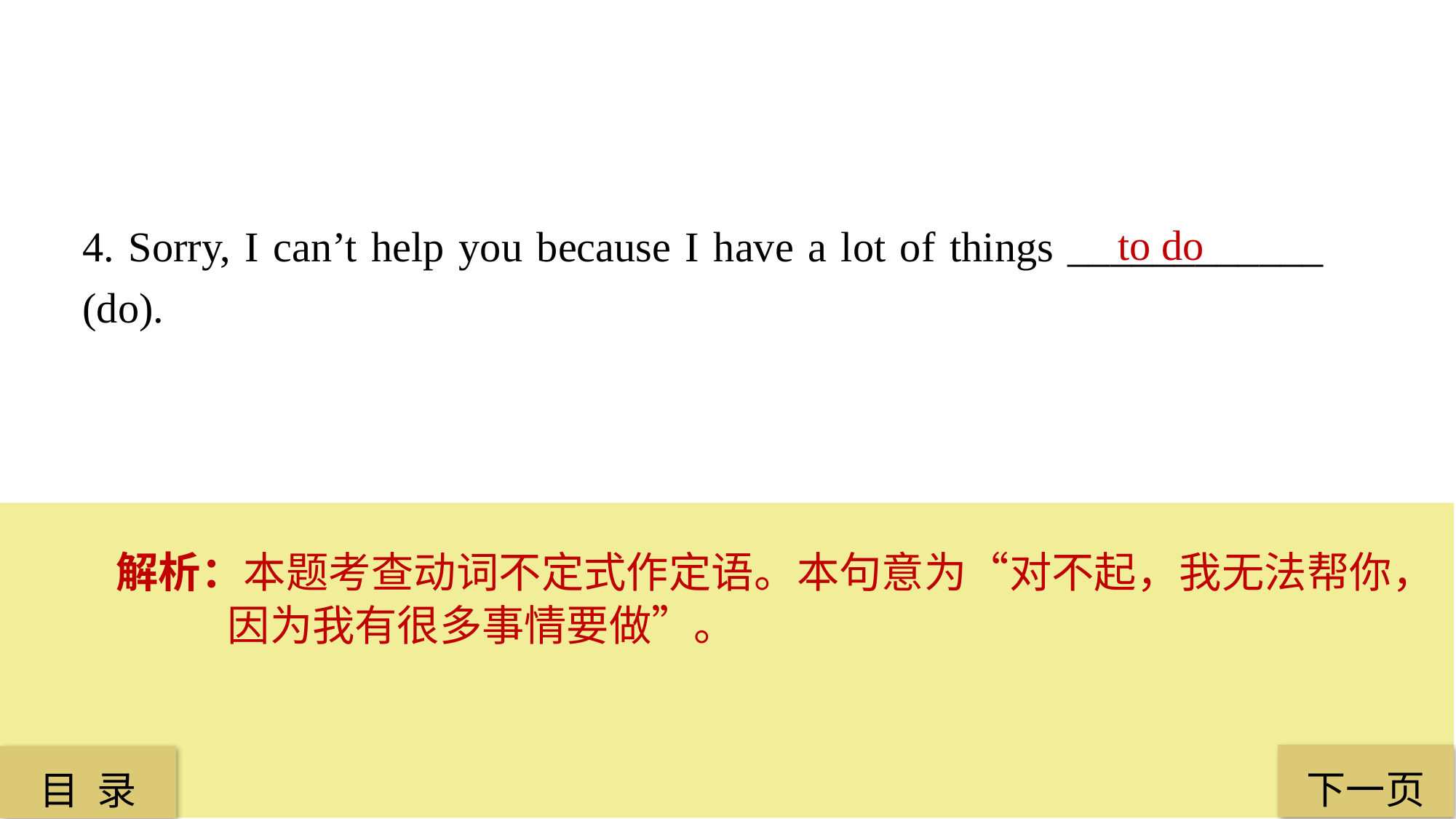

4. Sorry, I can’t help you because I have a lot of things ____________ (do).
 to do
解析：本题考查动词不定式作定语。本句意为“对不起，我无法帮你，因为我有很多事情要做”。